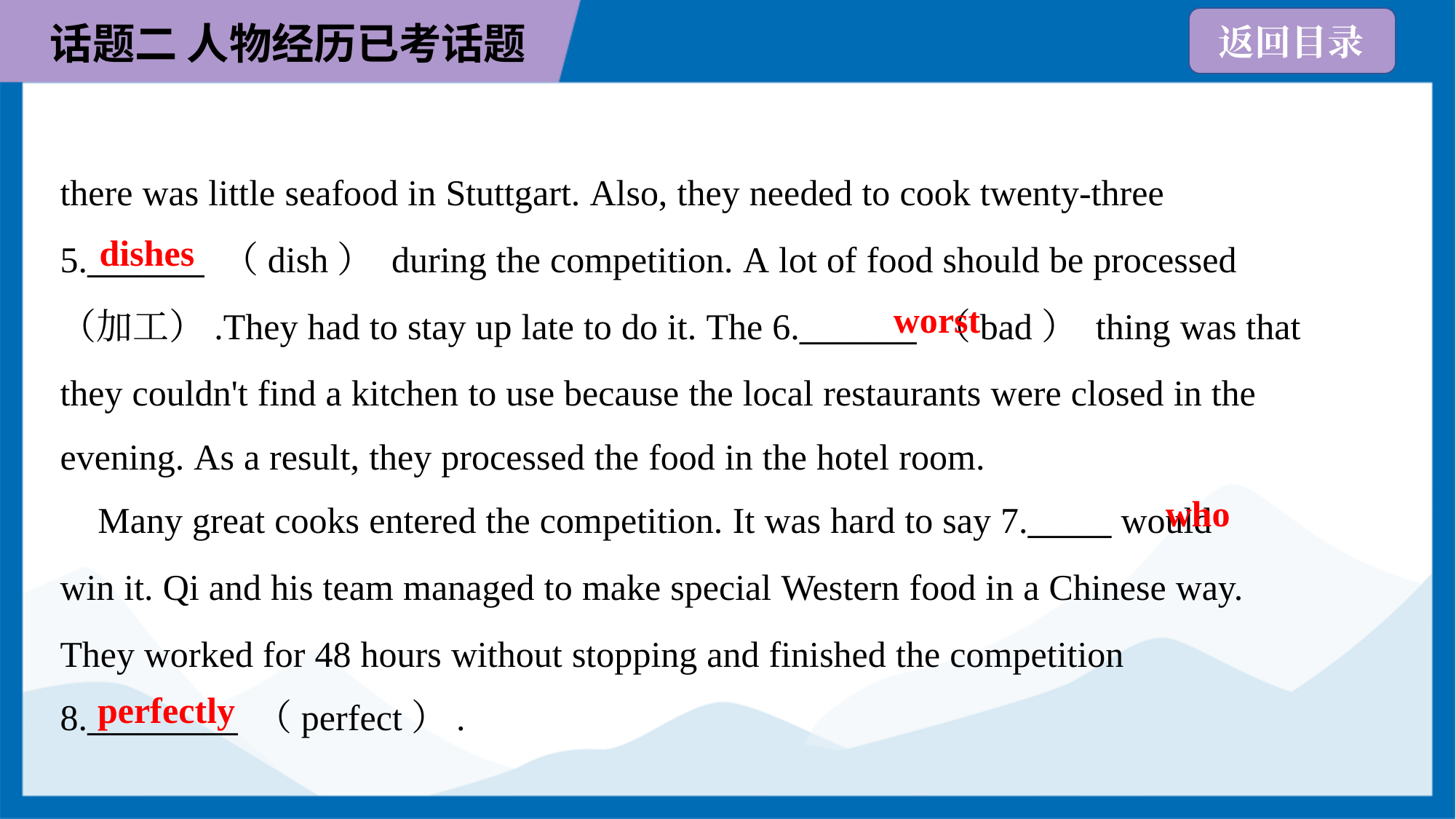

there was little seafood in Stuttgart. Also, they needed to cook twenty-three
5._______ （dish） during the competition. A lot of food should be processed
（加工）.They had to stay up late to do it. The 6._______ （bad） thing was that
they couldn't find a kitchen to use because the local restaurants were closed in the
evening. As a result, they processed the food in the hotel room.
dishes
worst
who
    Many great cooks entered the competition. It was hard to say 7._____ would
win it. Qi and his team managed to make special Western food in a Chinese way.
They worked for 48 hours without stopping and finished the competition
8._________ （perfect）.
perfectly